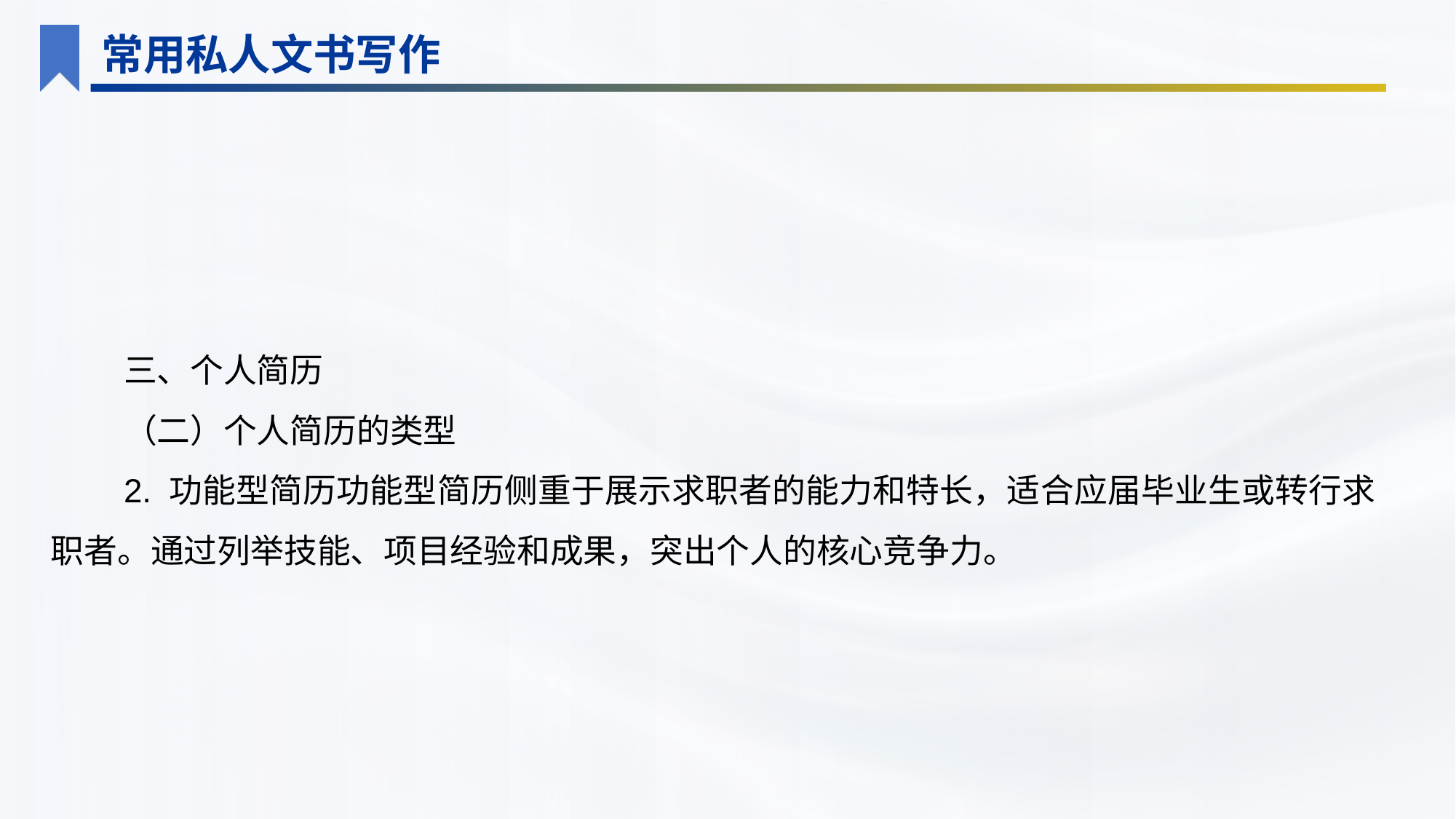

常用私人文书写作
三、个人简历
（二）个人简历的类型
2. 功能型简历功能型简历侧重于展示求职者的能力和特长，适合应届毕业生或转行求职者。通过列举技能、项目经验和成果，突出个人的核心竞争力。